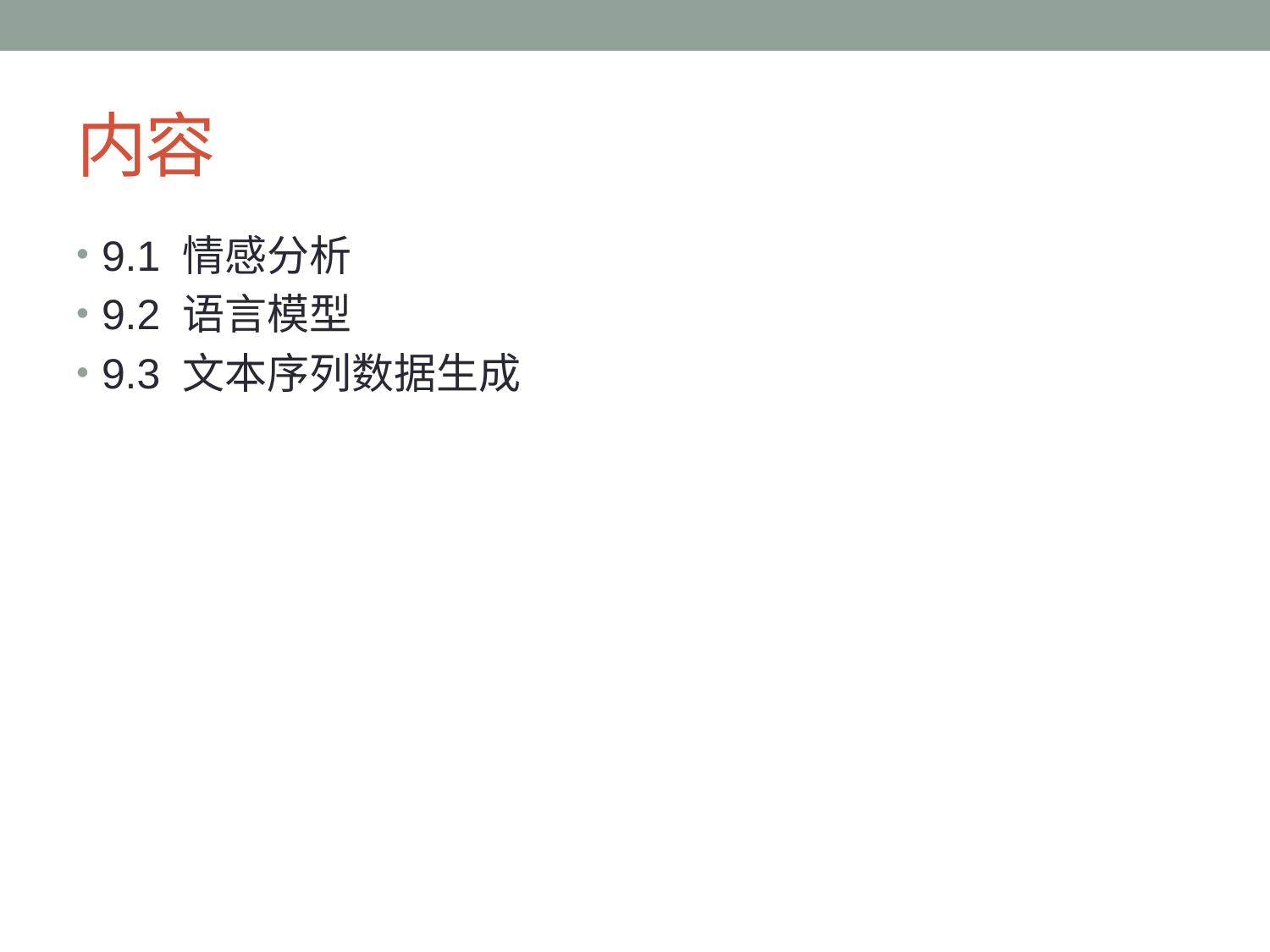

# 内容
9.1 情感分析
9.2 语言模型
9.3 文本序列数据生成